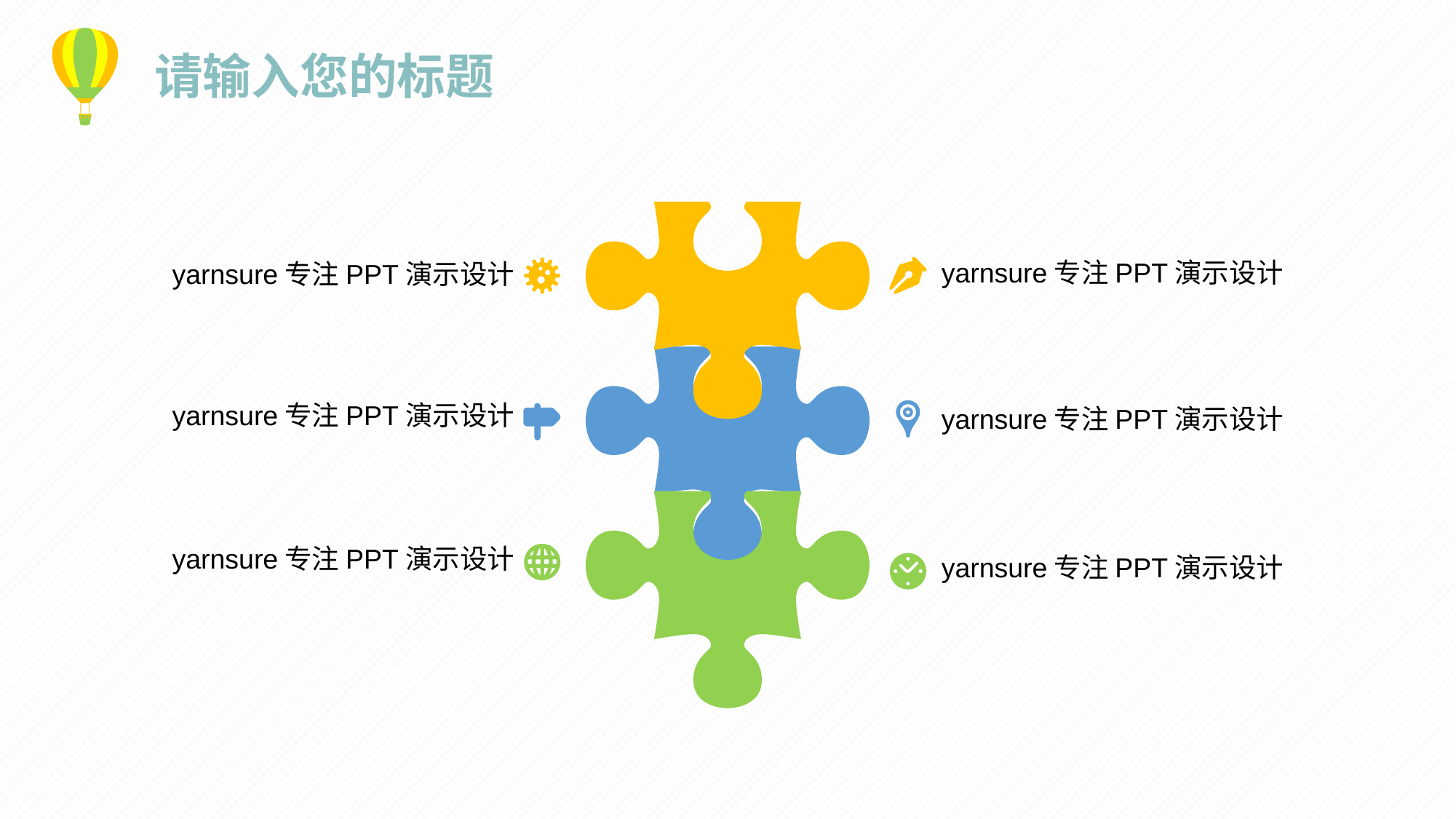

请输入您的标题

yarnsure专注PPT演示设计
yarnsure专注PPT演示设计

yarnsure专注PPT演示设计
yarnsure专注PPT演示设计

yarnsure专注PPT演示设计

yarnsure专注PPT演示设计